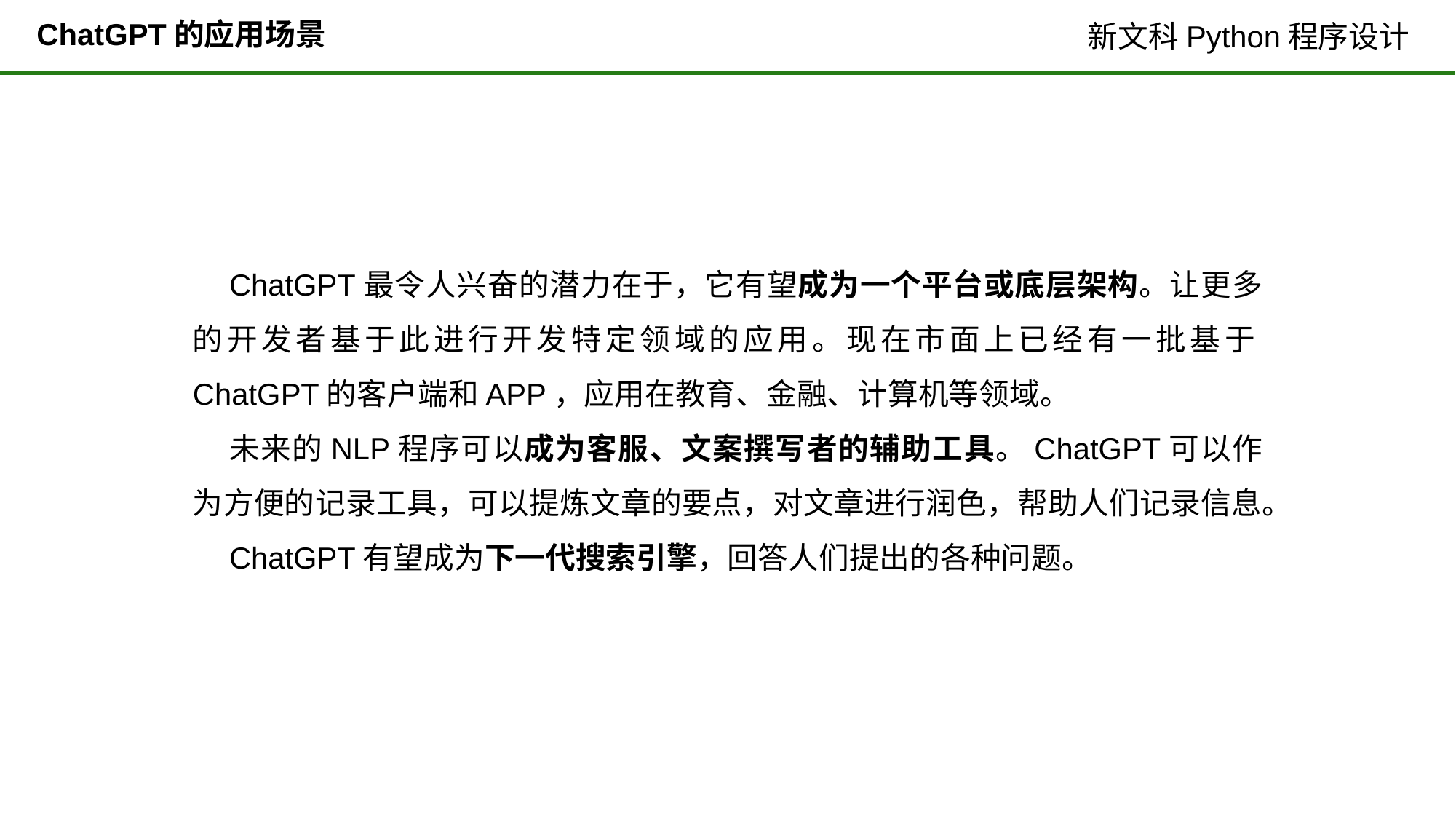

# ChatGPT的应用场景
ChatGPT最令人兴奋的潜力在于，它有望成为一个平台或底层架构。让更多的开发者基于此进行开发特定领域的应用。现在市面上已经有一批基于ChatGPT的客户端和APP，应用在教育、金融、计算机等领域。
未来的NLP程序可以成为客服、文案撰写者的辅助工具。ChatGPT可以作为方便的记录工具，可以提炼文章的要点，对文章进行润色，帮助人们记录信息。
ChatGPT有望成为下一代搜索引擎，回答人们提出的各种问题。